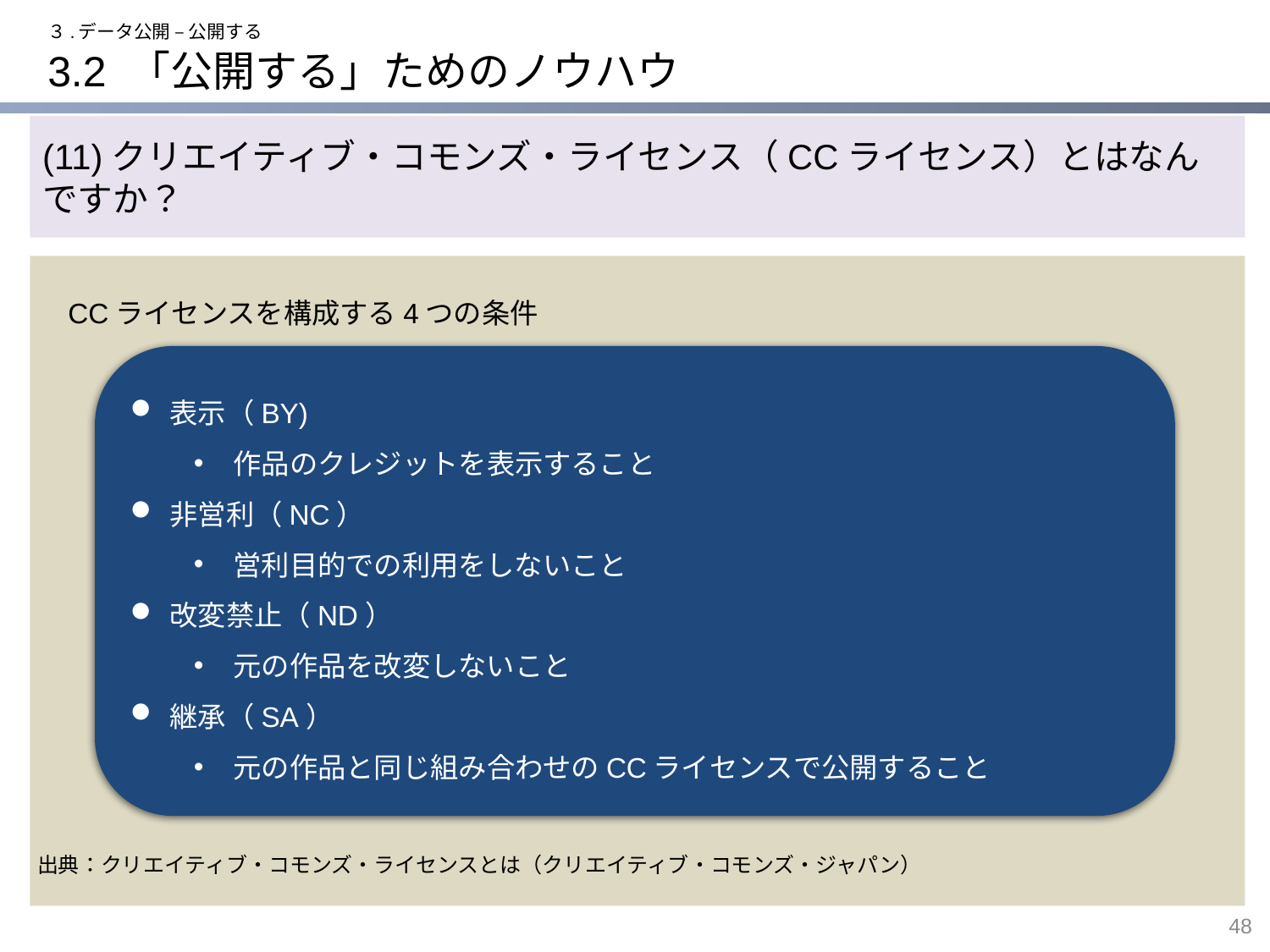

３.データ公開 – 公開する
# 3.2 「公開する」ためのノウハウ
(11)クリエイティブ・コモンズ・ライセンス（CCライセンス）とはなんですか？

CCライセンスを構成する4つの条件
表示（BY)
作品のクレジットを表示すること
非営利（NC）
営利目的での利用をしないこと
改変禁止（ND）
元の作品を改変しないこと
継承（SA）
元の作品と同じ組み合わせのCCライセンスで公開すること
出典：クリエイティブ・コモンズ・ライセンスとは（クリエイティブ・コモンズ・ジャパン）
48